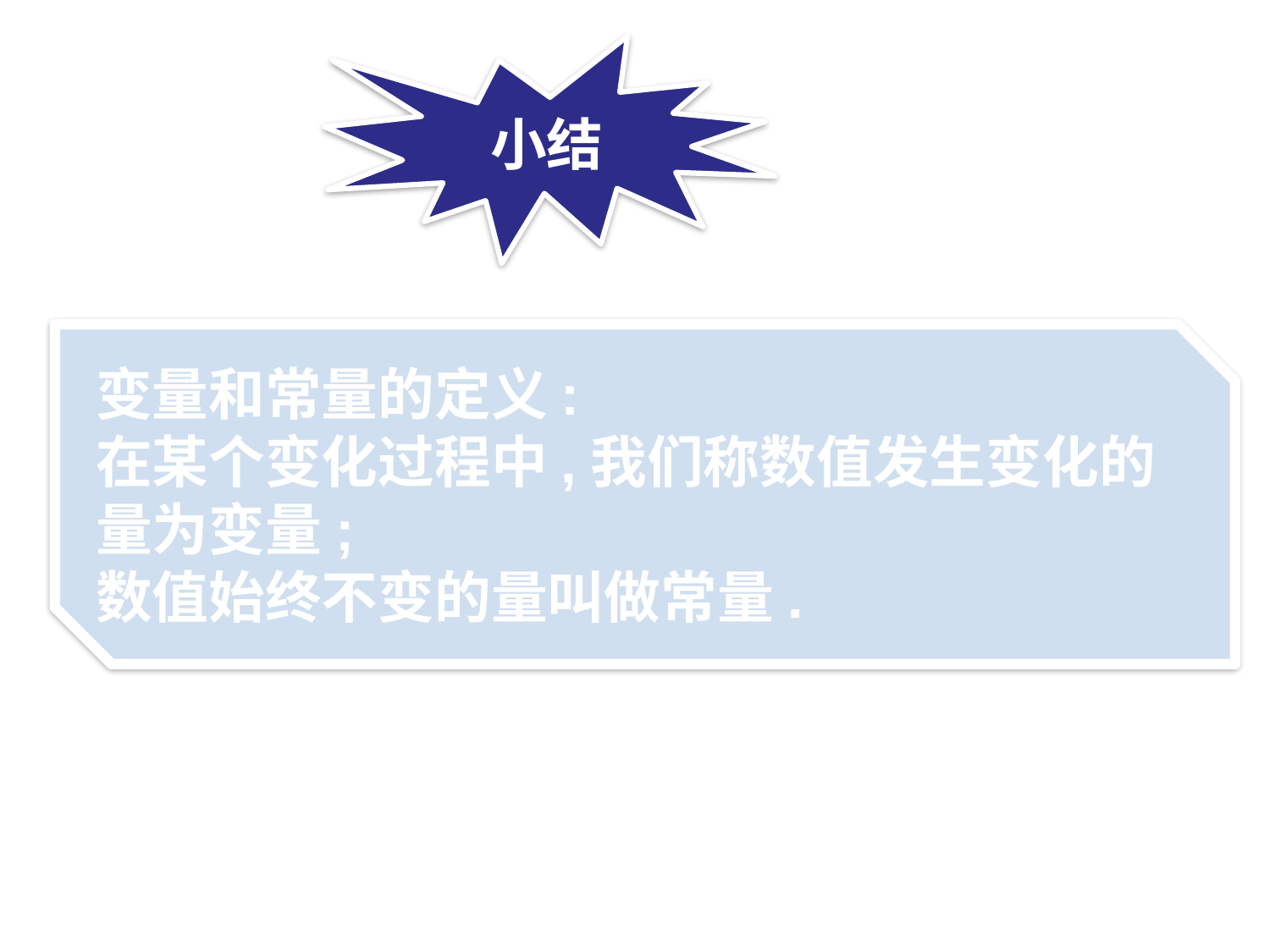

小结
变量和常量的定义:
在某个变化过程中,我们称数值发生变化的量为变量;
数值始终不变的量叫做常量.